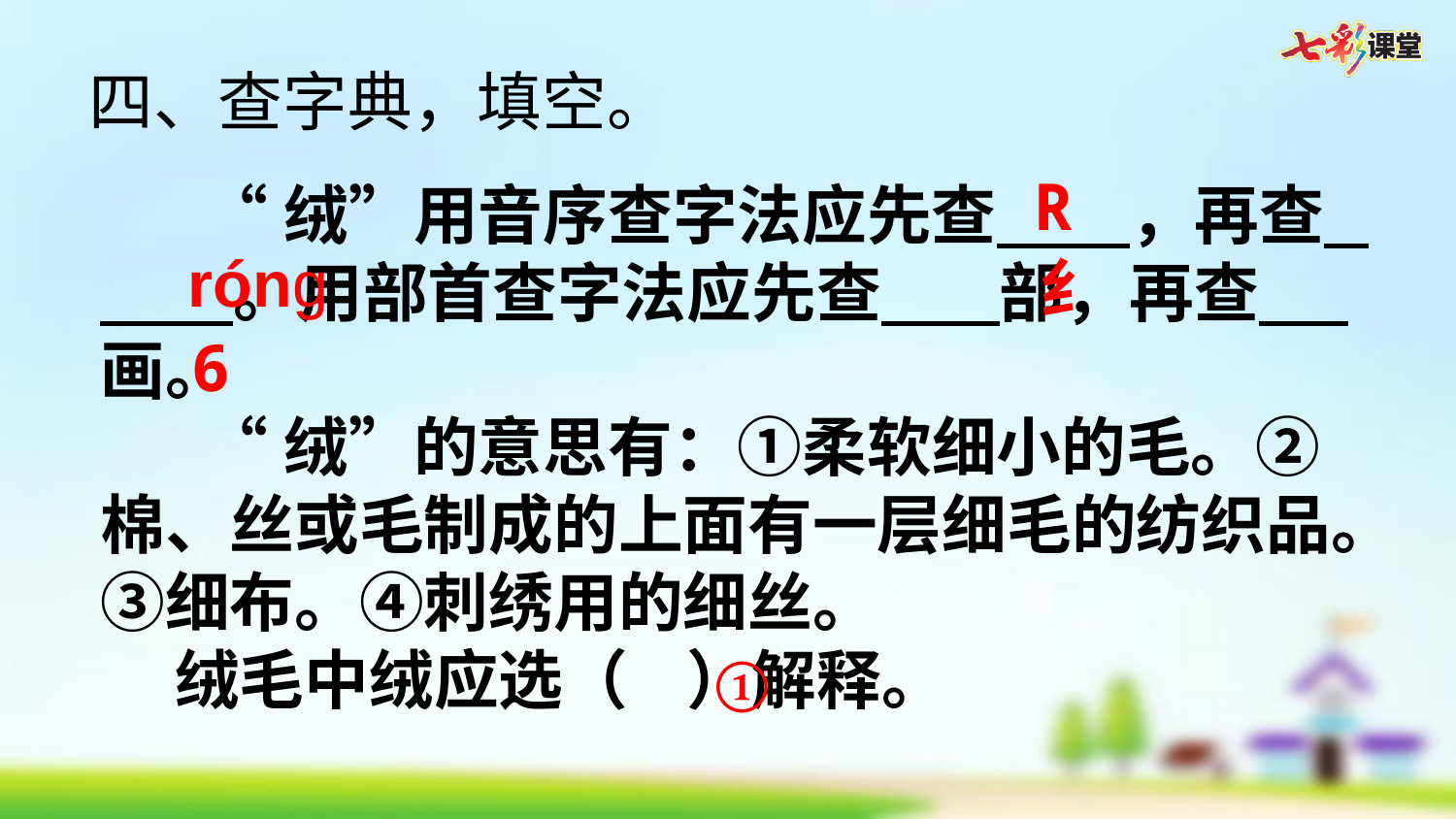

四、查字典，填空。
R
       “绒”用音序查字法应先查         ，再查             。用部首查字法应先查        部，再查       画。
       “绒”的意思有：①柔软细小的毛。②棉、丝或毛制成的上面有一层细毛的纺织品。③细布。④刺绣用的细丝。
    绒毛中绒应选（    ）解释。
róng
纟
6
①